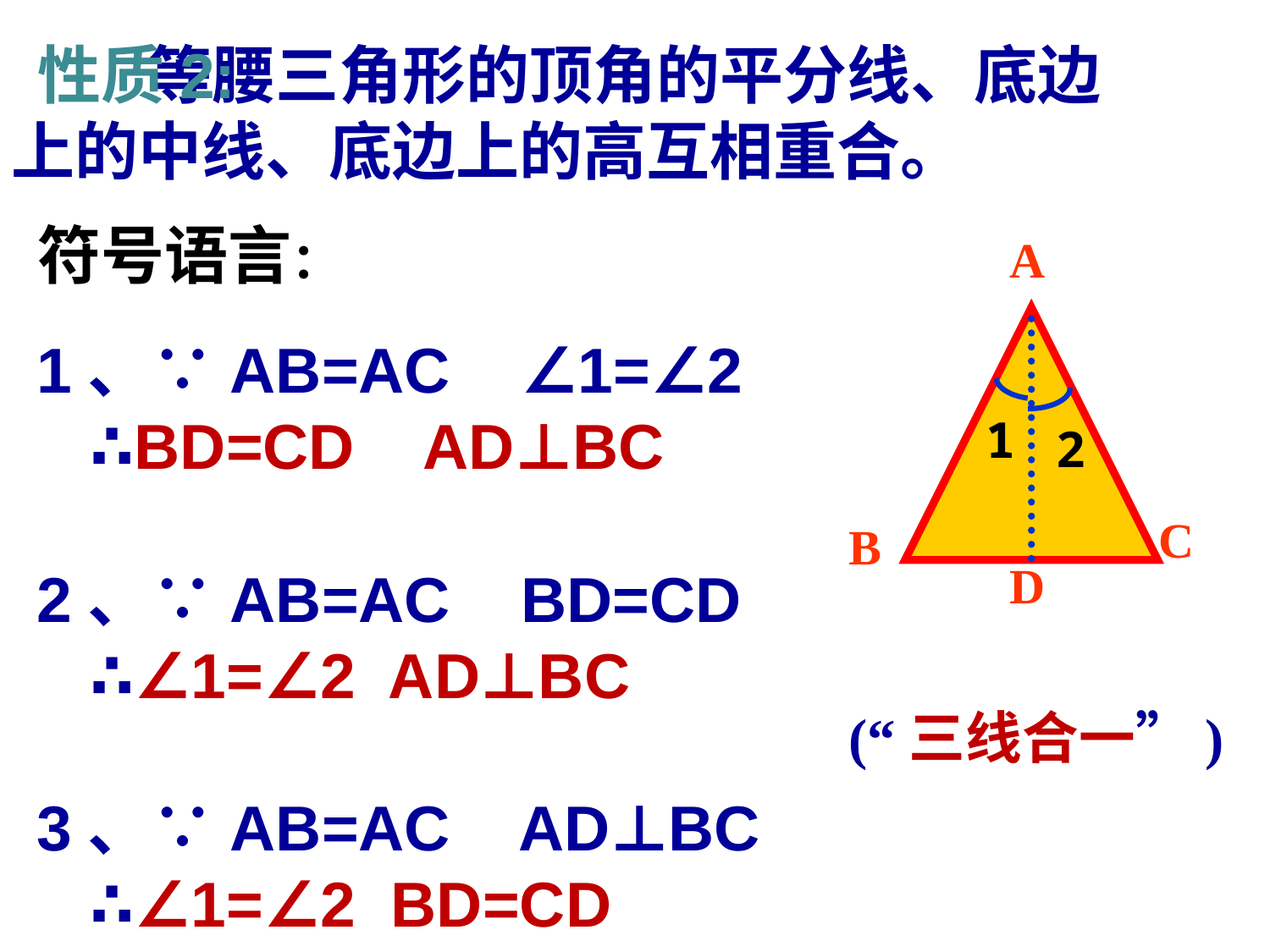

等腰三角形的顶角的平分线、底边
上的中线、底边上的高互相重合。
性质2:
符号语言：
A
⌒
⌒
1
2
C
B
D

1
2

1、∵AB=AC    ∠1=∠2
   ∴BD=CD    AD⊥BC

2、∵AB=AC    BD=CD
   ∴∠1=∠2  AD⊥BC

3、∵AB=AC    AD⊥BC
   ∴∠1=∠2  BD=CD
1

(“三线合一”)